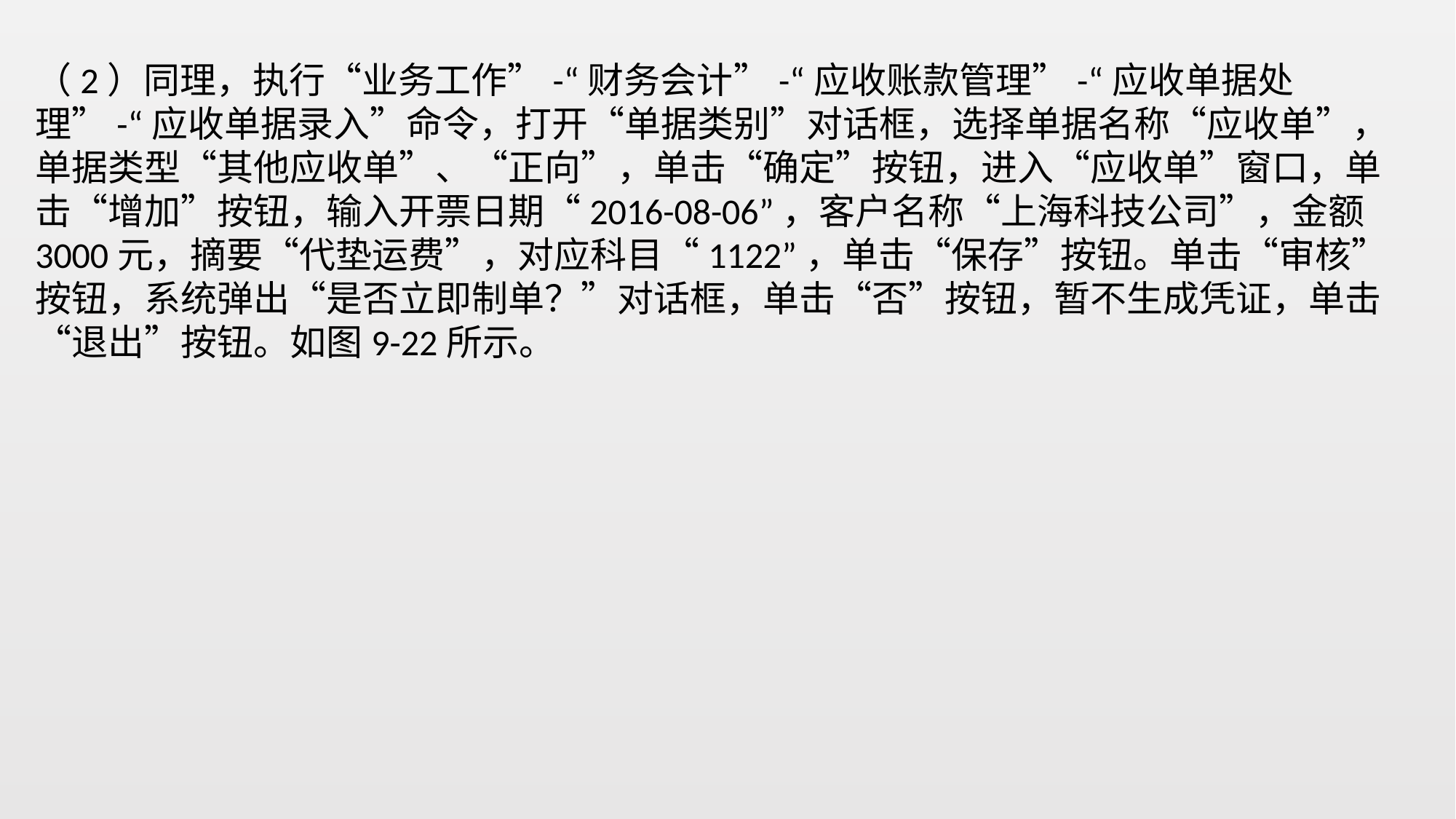

（2）同理，执行“业务工作”-“财务会计”-“应收账款管理”-“应收单据处理”-“应收单据录入”命令，打开“单据类别”对话框，选择单据名称“应收单”，单据类型“其他应收单”、“正向”，单击“确定”按钮，进入“应收单”窗口，单击“增加”按钮，输入开票日期“2016-08-06”，客户名称“上海科技公司”，金额3000元，摘要“代垫运费”，对应科目“1122”，单击“保存”按钮。单击“审核”按钮，系统弹出“是否立即制单？”对话框，单击“否”按钮，暂不生成凭证，单击“退出”按钮。如图9-22所示。